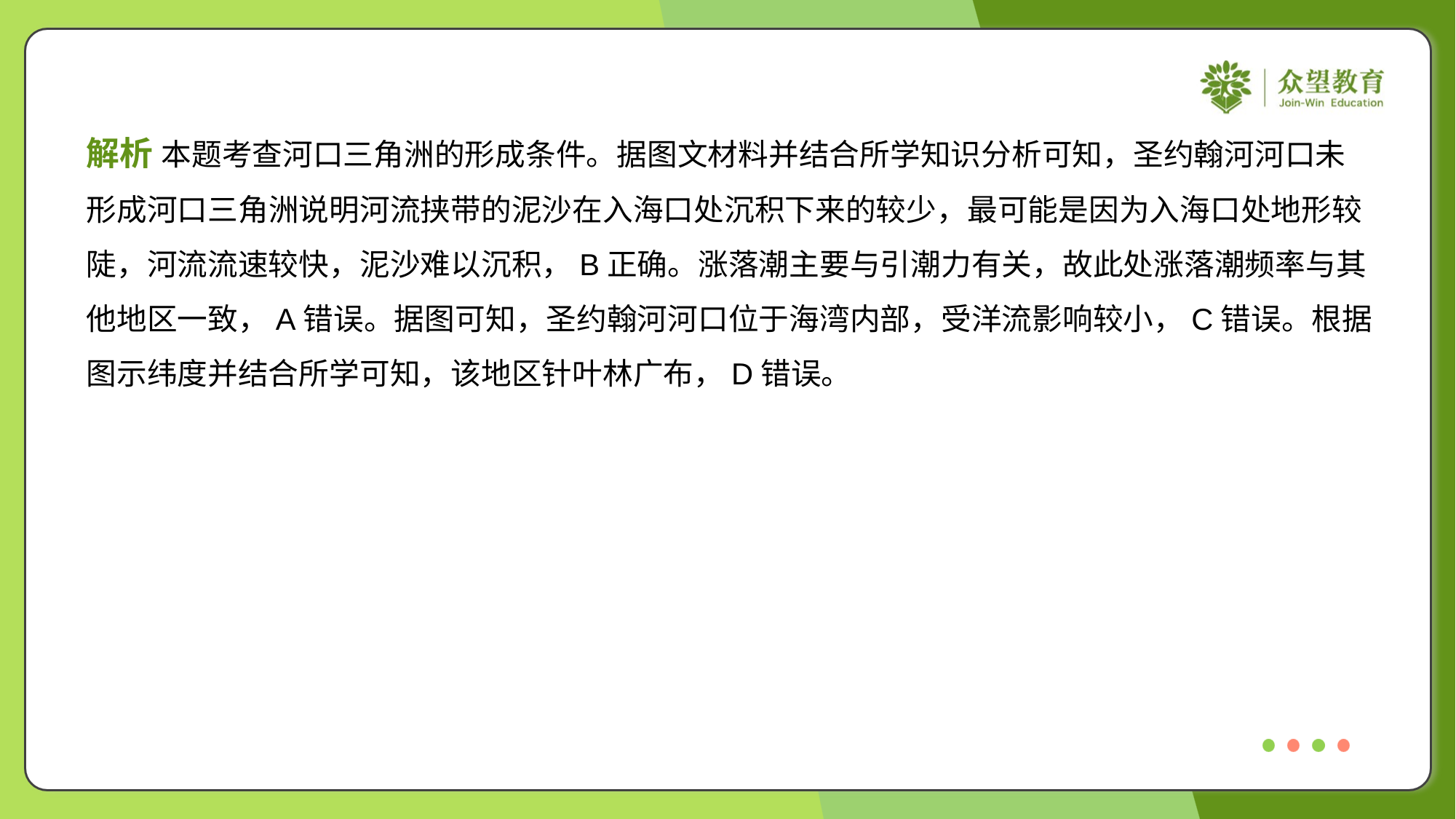

解析 本题考查河口三角洲的形成条件。据图文材料并结合所学知识分析可知，圣约翰河河口未
形成河口三角洲说明河流挟带的泥沙在入海口处沉积下来的较少，最可能是因为入海口处地形较
陡，河流流速较快，泥沙难以沉积，B正确。涨落潮主要与引潮力有关，故此处涨落潮频率与其
他地区一致，A错误。据图可知，圣约翰河河口位于海湾内部，受洋流影响较小，C错误。根据
图示纬度并结合所学可知，该地区针叶林广布，D错误。